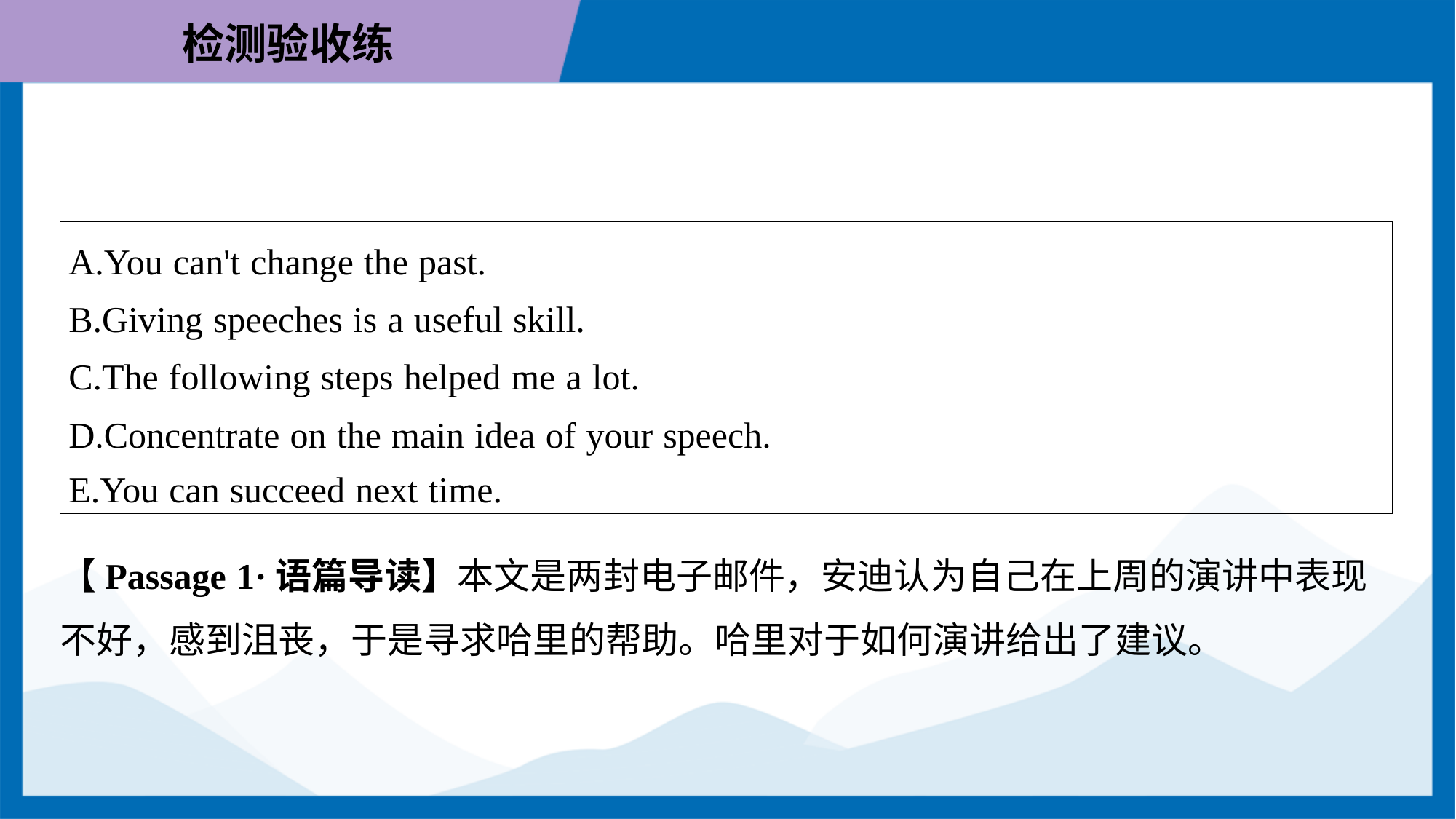

| A.You can't change the past. B.Giving speeches is a useful skill. C.The following steps helped me a lot. D.Concentrate on the main idea of your speech. E.You can succeed next time. |
| --- |
【Passage 1·语篇导读】本文是两封电子邮件，安迪认为自己在上周的演讲中表现
不好，感到沮丧，于是寻求哈里的帮助。哈里对于如何演讲给出了建议。